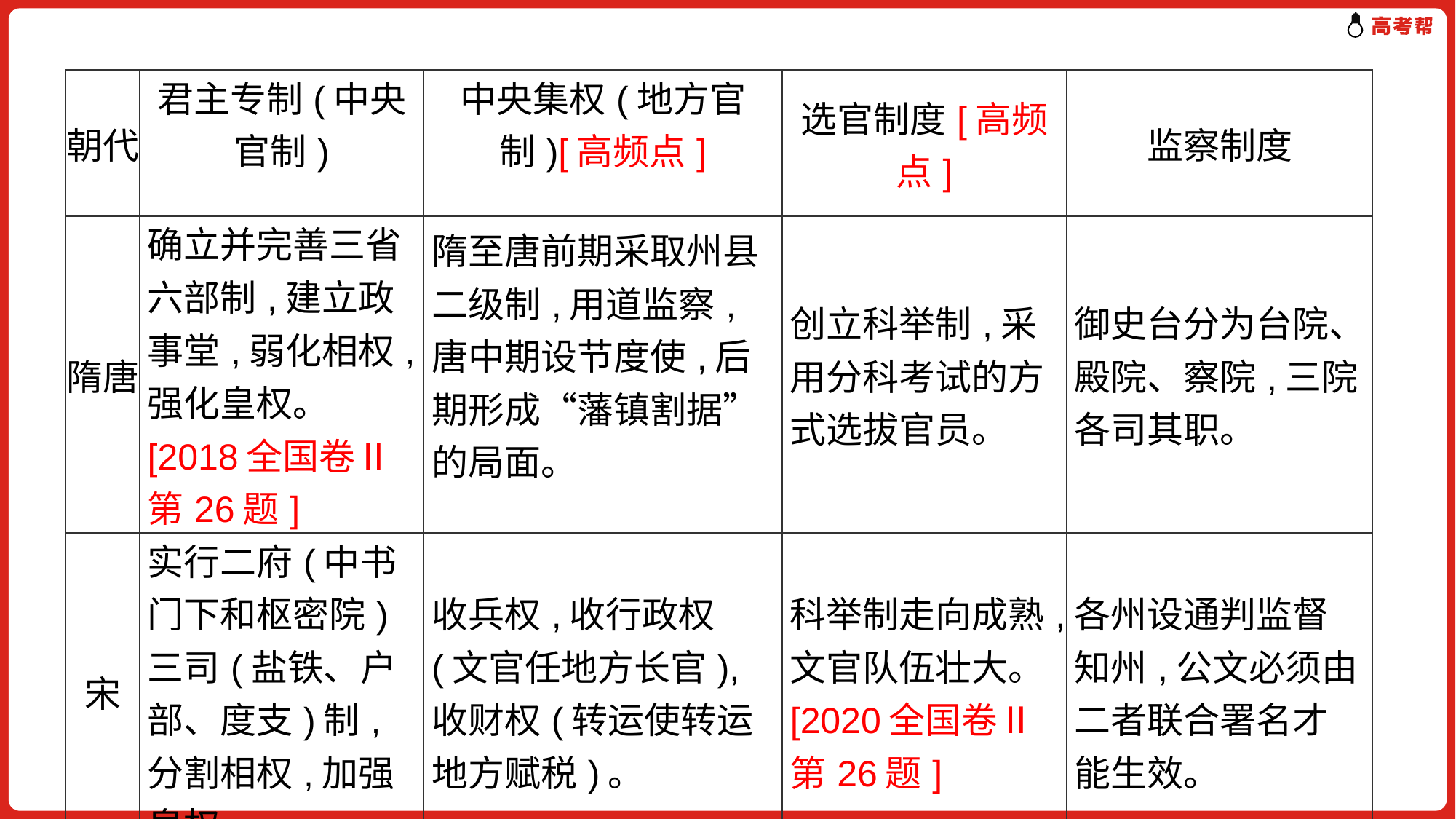

| 朝代 | 君主专制(中央官制) | 中央集权(地方官制)[高频点] | 选官制度[高频点] | 监察制度 |
| --- | --- | --- | --- | --- |
| 隋唐 | 确立并完善三省六部制,建立政事堂,弱化相权,强化皇权。[2018全国卷Ⅱ第26题] | 隋至唐前期采取州县二级制,用道监察,唐中期设节度使,后期形成“藩镇割据”的局面。 | 创立科举制,采用分科考试的方式选拔官员。 | 御史台分为台院、殿院、察院,三院各司其职。 |
| 宋 | 实行二府(中书门下和枢密院)三司(盐铁、户部、度支)制,分割相权,加强皇权。 | 收兵权,收行政权(文官任地方长官),收财权(转运使转运地方赋税)。 | 科举制走向成熟,文官队伍壮大。[2020全国卷Ⅱ第26题] | 各州设通判监督知州,公文必须由二者联合署名才能生效。 |